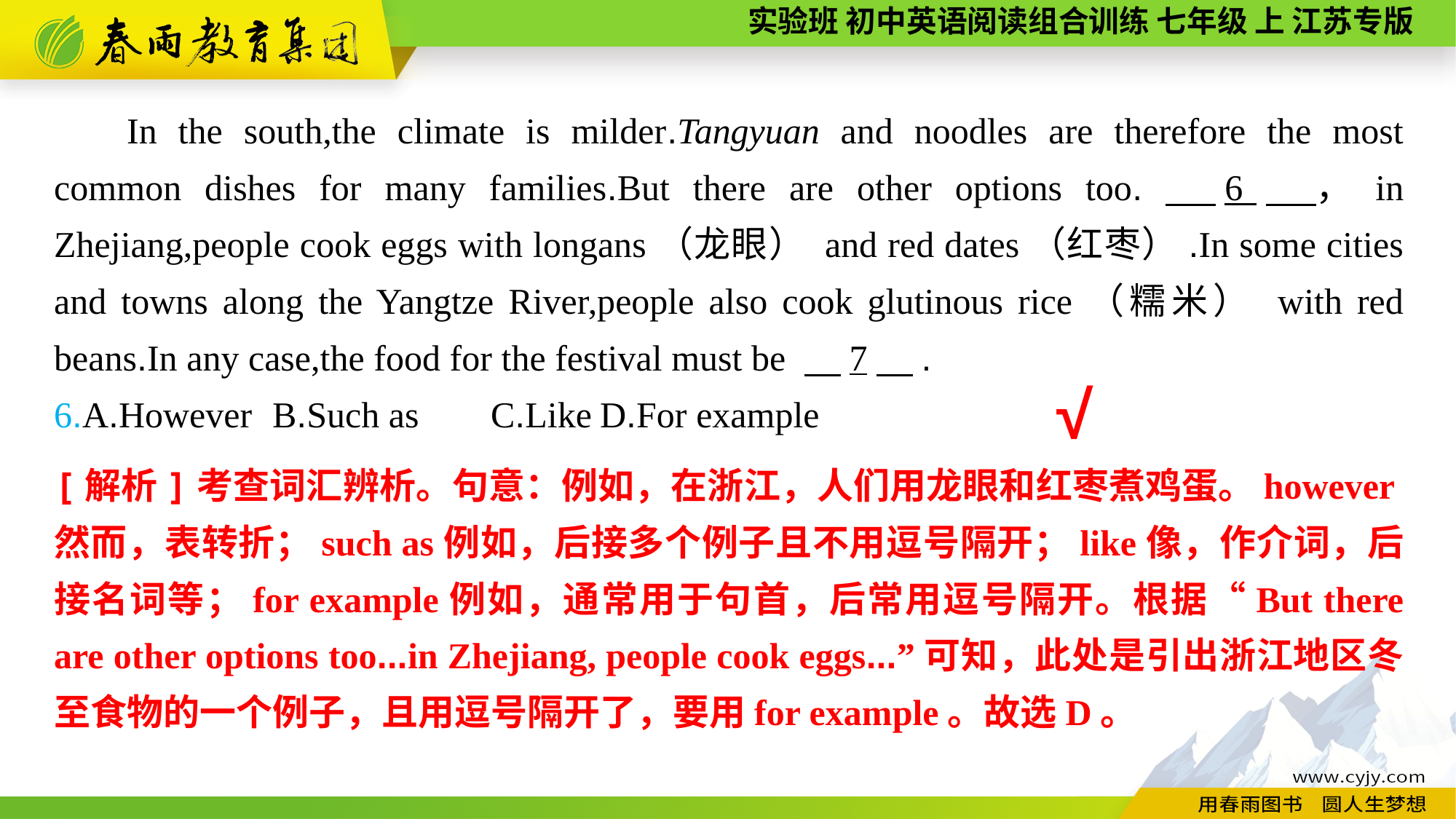

In the south,the climate is milder.Tangyuan and noodles are therefore the most common dishes for many families.But there are other options too.　6　，in Zhejiang,people cook eggs with longans（龙眼） and red dates（红枣）.In some cities and towns along the Yangtze River,people also cook glutinous rice（糯米） with red beans.In any case,the food for the festival must be 　7　.
6.A.However	B.Such as	C.Like	D.For example
√
[解析]考查词汇辨析。句意：例如，在浙江，人们用龙眼和红枣煮鸡蛋。however然而，表转折；such as例如，后接多个例子且不用逗号隔开；like像，作介词，后接名词等；for example例如，通常用于句首，后常用逗号隔开。根据“But there are other options too...in Zhejiang, people cook eggs...”可知，此处是引出浙江地区冬至食物的一个例子，且用逗号隔开了，要用for example。故选D。